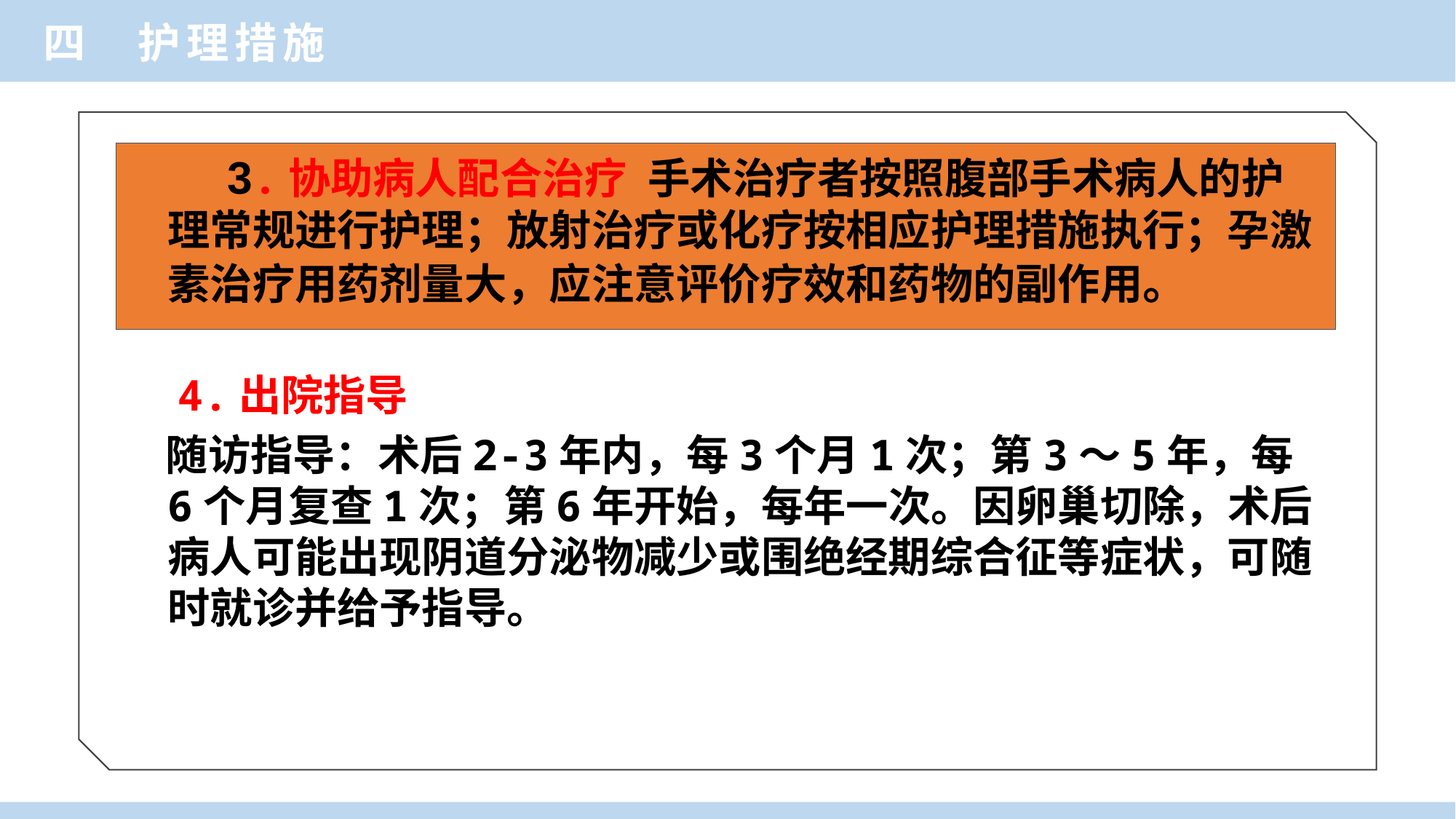

四   护理措施

        3.协助病人配合治疗  手术治疗者按照腹部手术病人的护理常规进行护理；放射治疗或化疗按相应护理措施执行；孕激素治疗用药剂量大，应注意评价疗效和药物的副作用。
  4.出院指导
   随访指导：术后2-3年内，每3个月1次；第3～5年，每6个月复查1次；第6年开始，每年一次。因卵巢切除，术后病人可能出现阴道分泌物减少或围绝经期综合征等症状，可随时就诊并给予指导。